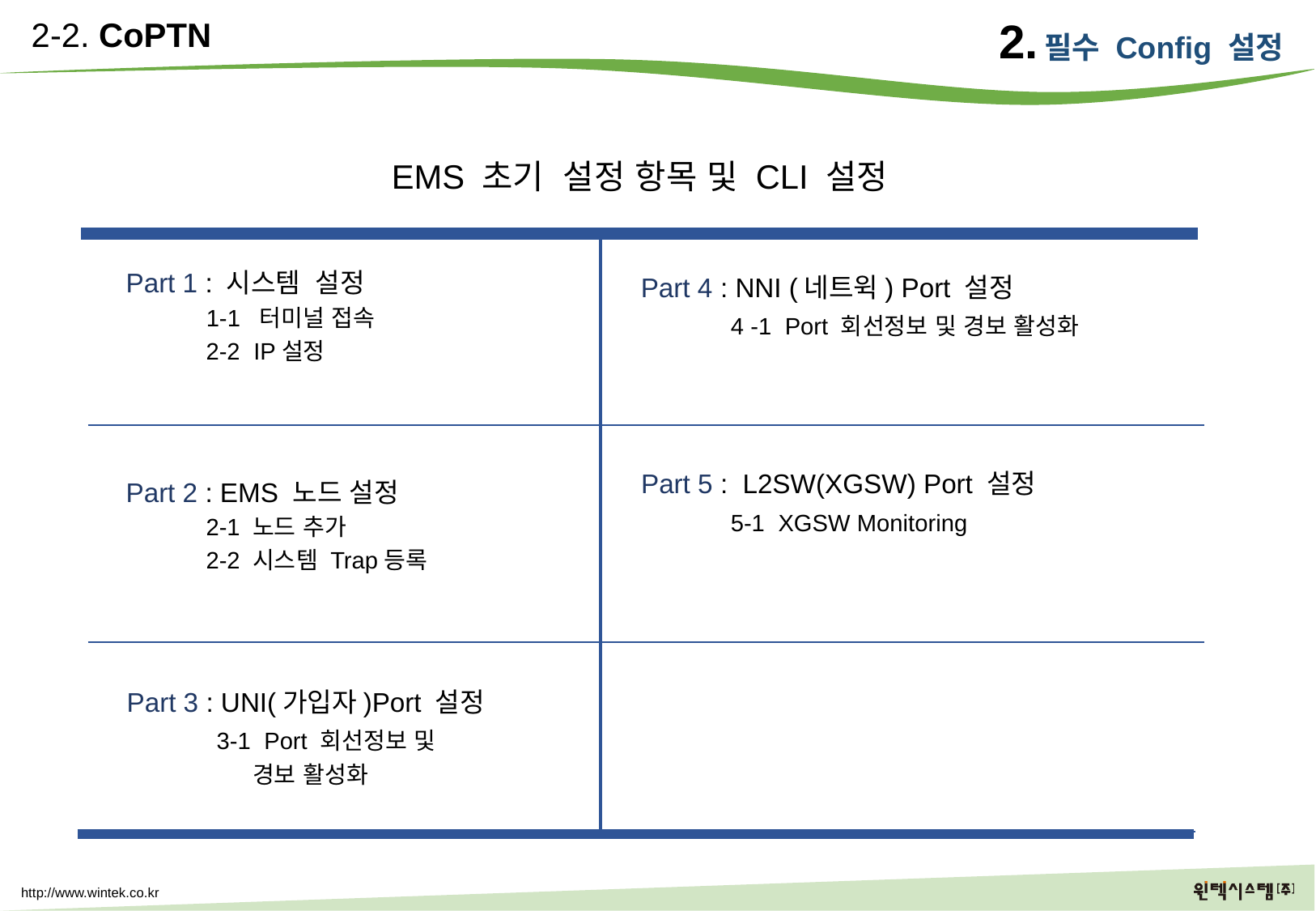

2.
필수 Config 설정
2-2. CoPTN

EMS 초기  설정 항목 및 CLI 설정
Part 1 : 시스템  설정
            1-1  터미널 접속
            2-2  IP설정
Part 4 : NNI (네트윅) Port 설정
            4 -1  Port 회선정보 및 경보 활성화
Part 5 :  L2SW(XGSW) Port 설정
            5-1  XGSW Monitoring
Part 2 : EMS 노드 설정
            2-1 노드 추가
            2-2 시스템 Trap등록
Part 3 : UNI(가입자)Port 설정
            3-1  Port 회선정보 및
                  경보 활성화